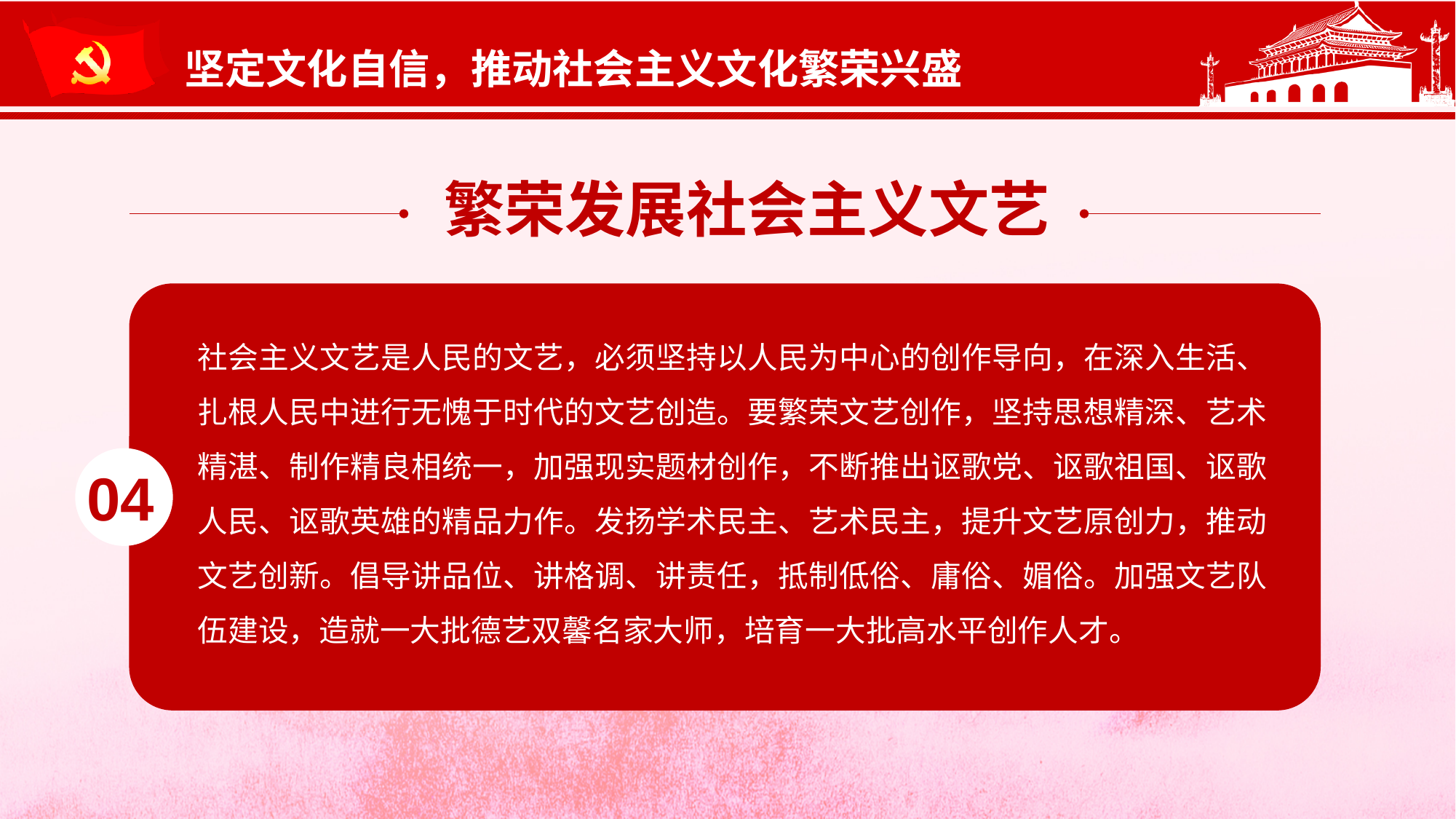

坚定文化自信，推动社会主义文化繁荣兴盛
繁荣发展社会主义文艺

社会主义文艺是人民的文艺，必须坚持以人民为中心的创作导向，在深入生活、扎根人民中进行无愧于时代的文艺创造。要繁荣文艺创作，坚持思想精深、艺术精湛、制作精良相统一，加强现实题材创作，不断推出讴歌党、讴歌祖国、讴歌人民、讴歌英雄的精品力作。发扬学术民主、艺术民主，提升文艺原创力，推动文艺创新。倡导讲品位、讲格调、讲责任，抵制低俗、庸俗、媚俗。加强文艺队伍建设，造就一大批德艺双馨名家大师，培育一大批高水平创作人才。

04